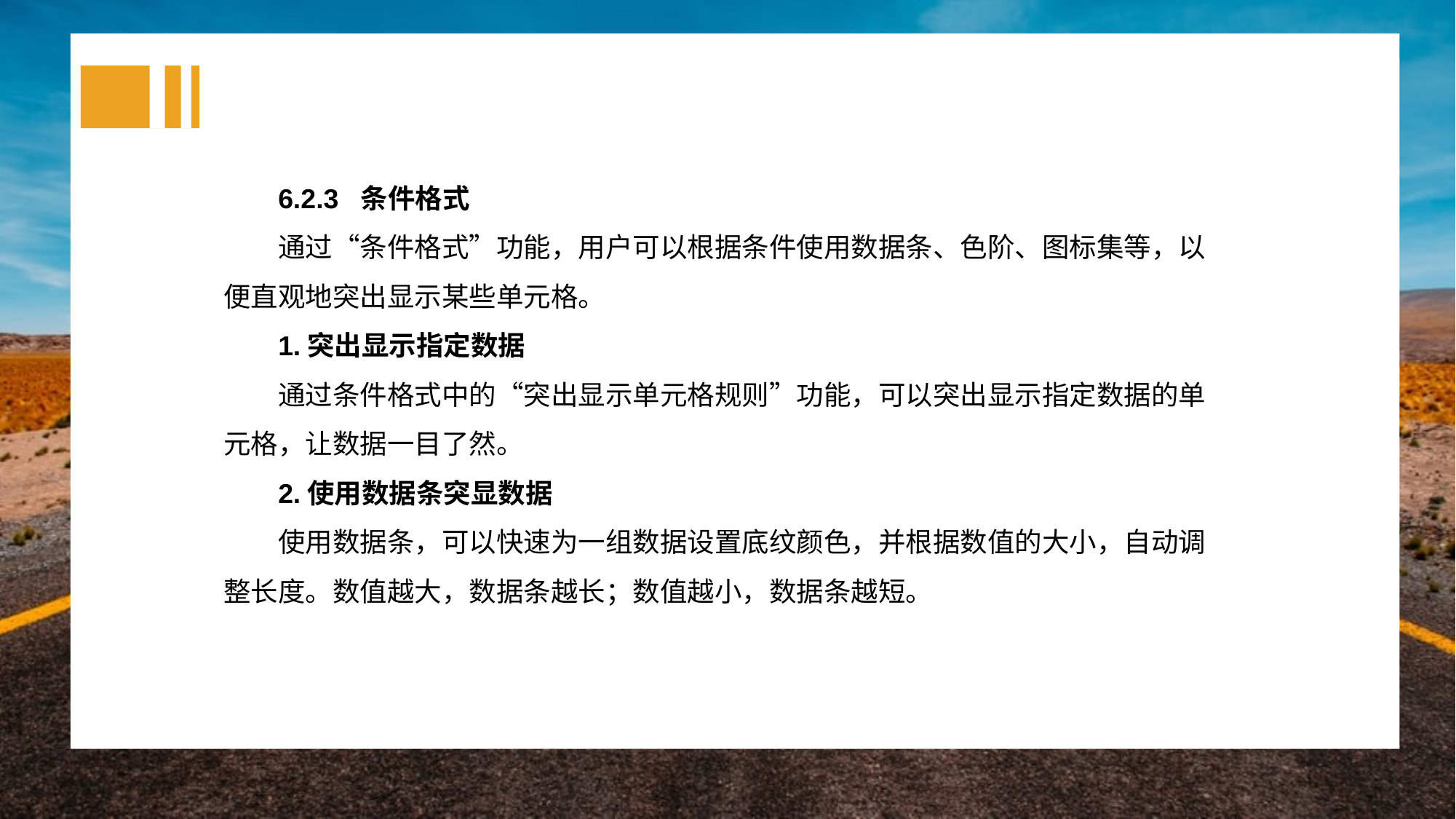

6.2.3  条件格式
通过“条件格式”功能，用户可以根据条件使用数据条、色阶、图标集等，以便直观地突出显示某些单元格。
1.突出显示指定数据
通过条件格式中的“突出显示单元格规则”功能，可以突出显示指定数据的单元格，让数据一目了然。
2.使用数据条突显数据
使用数据条，可以快速为一组数据设置底纹颜色，并根据数值的大小，自动调整长度。数值越大，数据条越长；数值越小，数据条越短。